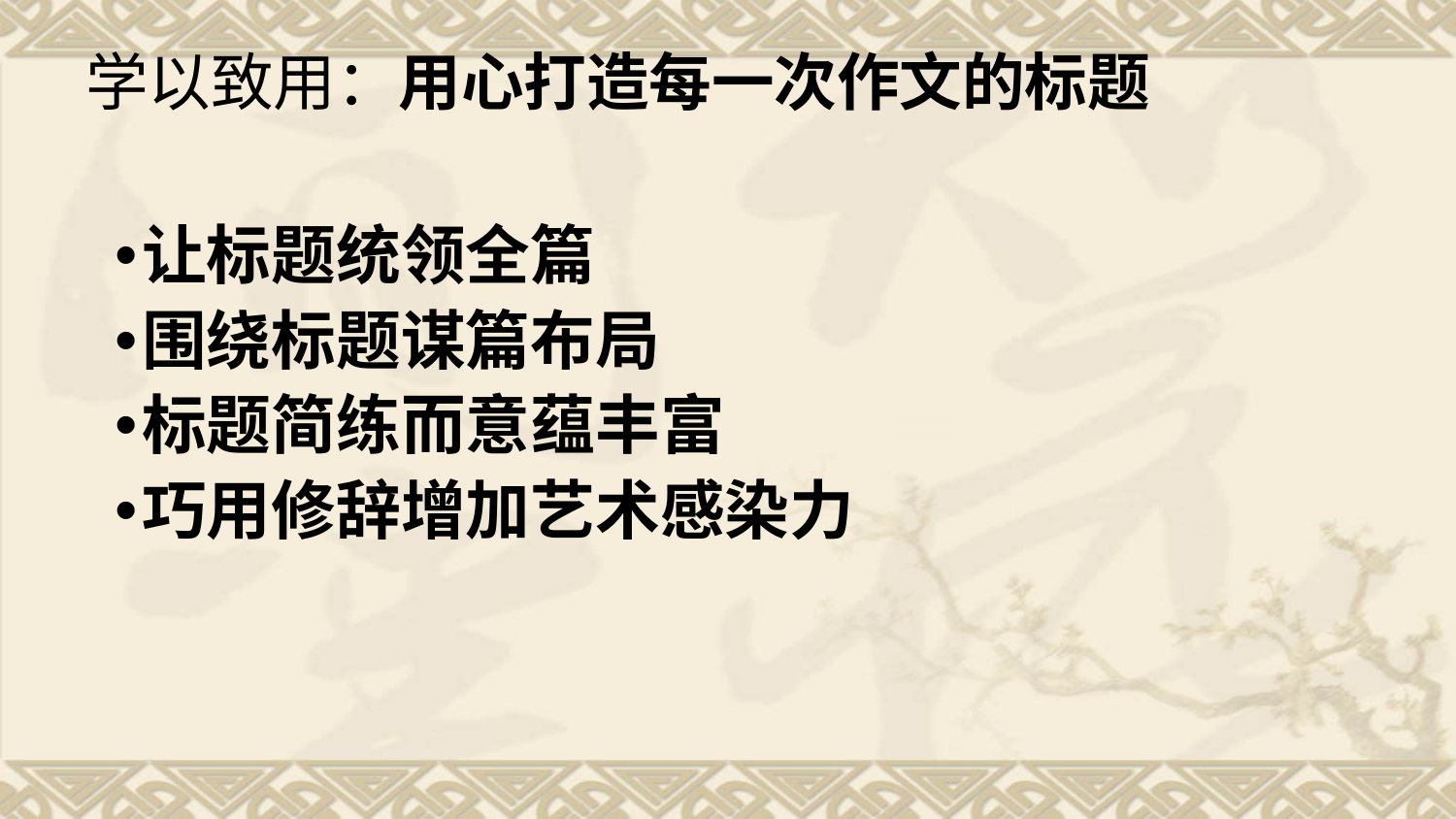

# 学以致用：用心打造每一次作文的标题
让标题统领全篇
围绕标题谋篇布局
标题简练而意蕴丰富
巧用修辞增加艺术感染力